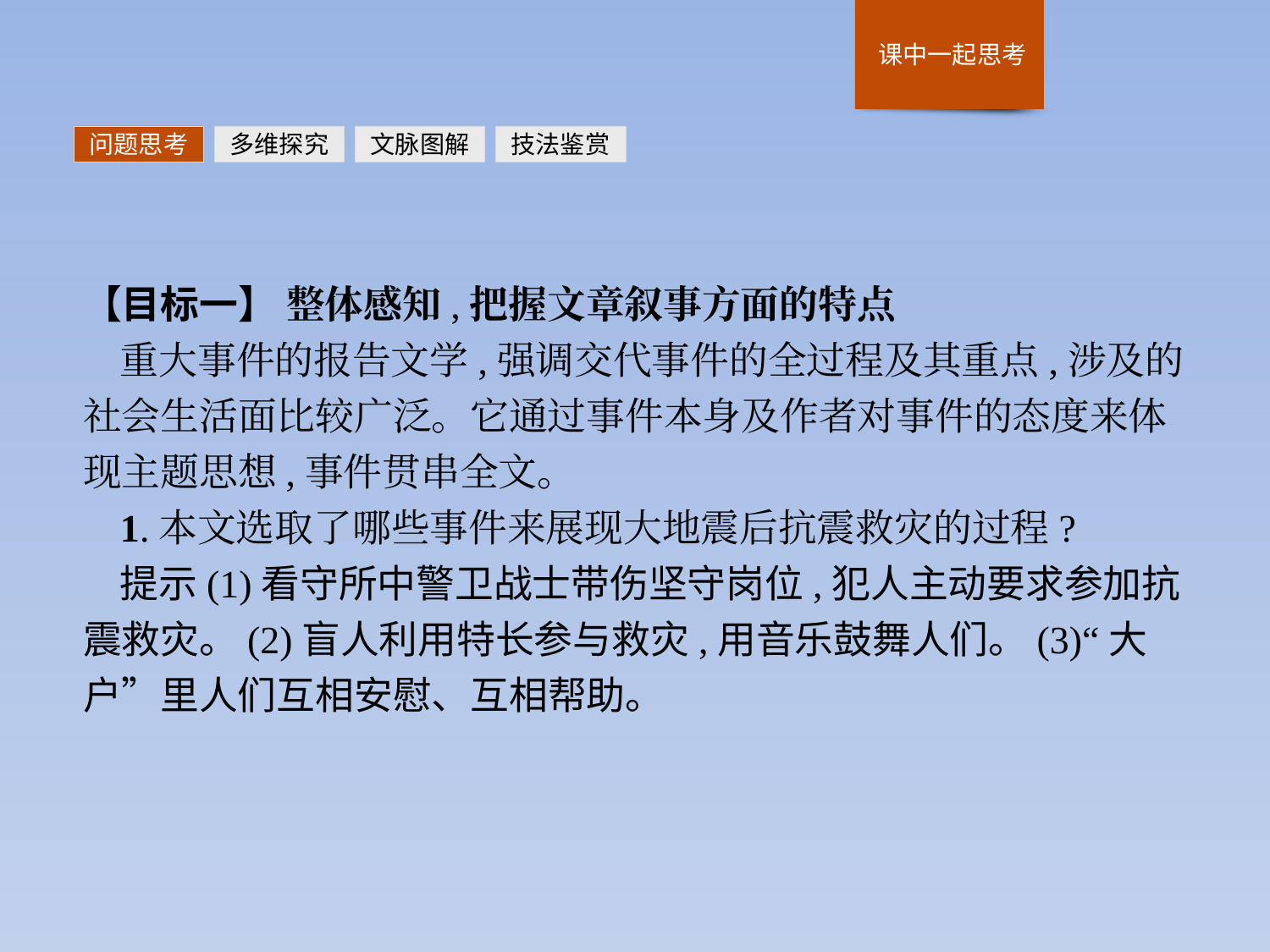

问题思考
多维探究
文脉图解
技法鉴赏
【目标一】 整体感知,把握文章叙事方面的特点
重大事件的报告文学,强调交代事件的全过程及其重点,涉及的社会生活面比较广泛。它通过事件本身及作者对事件的态度来体现主题思想,事件贯串全文。
1.本文选取了哪些事件来展现大地震后抗震救灾的过程?
提示(1)看守所中警卫战士带伤坚守岗位,犯人主动要求参加抗震救灾。(2)盲人利用特长参与救灾,用音乐鼓舞人们。(3)“大户”里人们互相安慰、互相帮助。